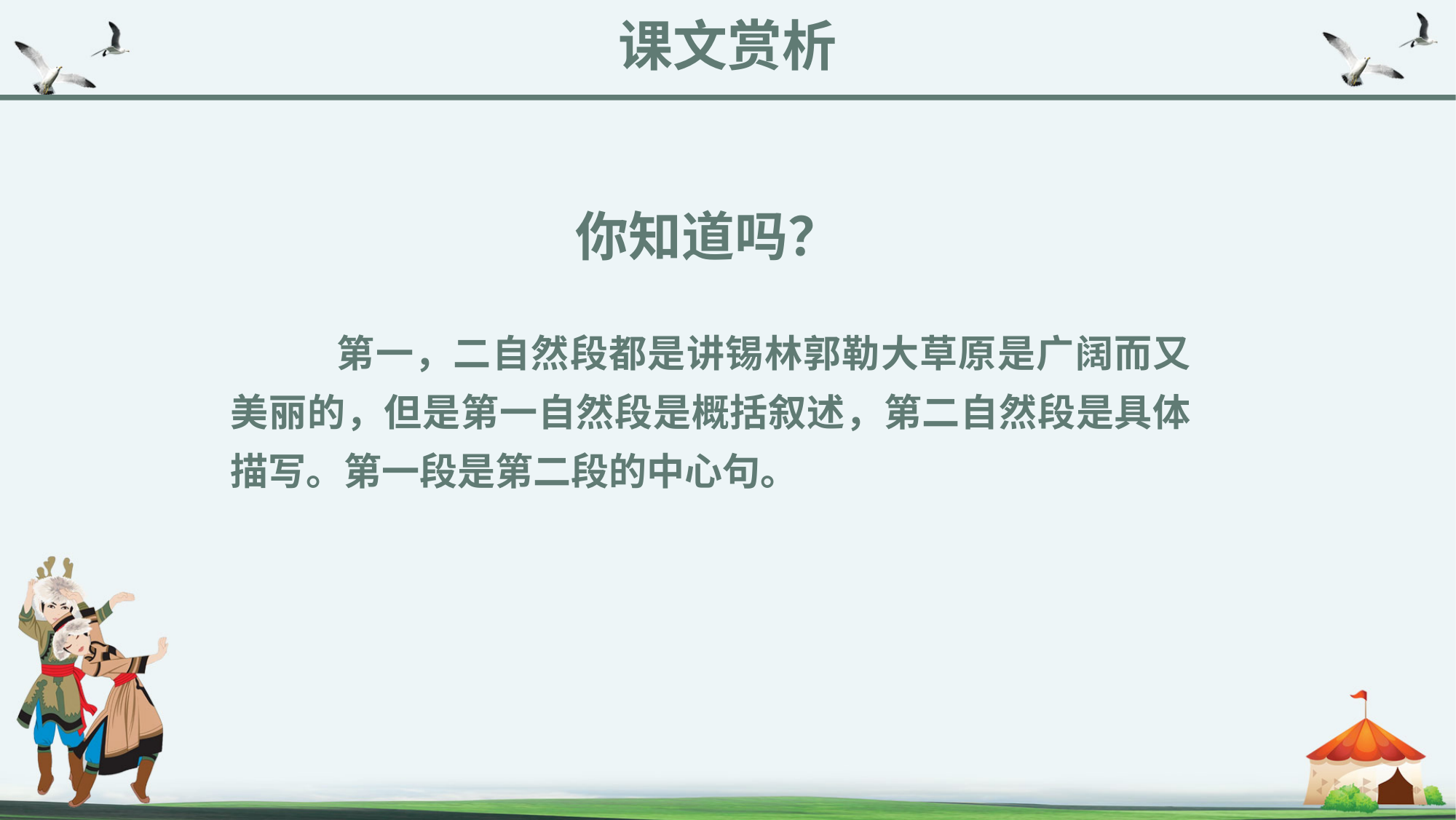

课文赏析

你知道吗？
          第一，二自然段都是讲锡林郭勒大草原是广阔而又美丽的，但是第一自然段是概括叙述，第二自然段是具体描写。第一段是第二段的中心句。